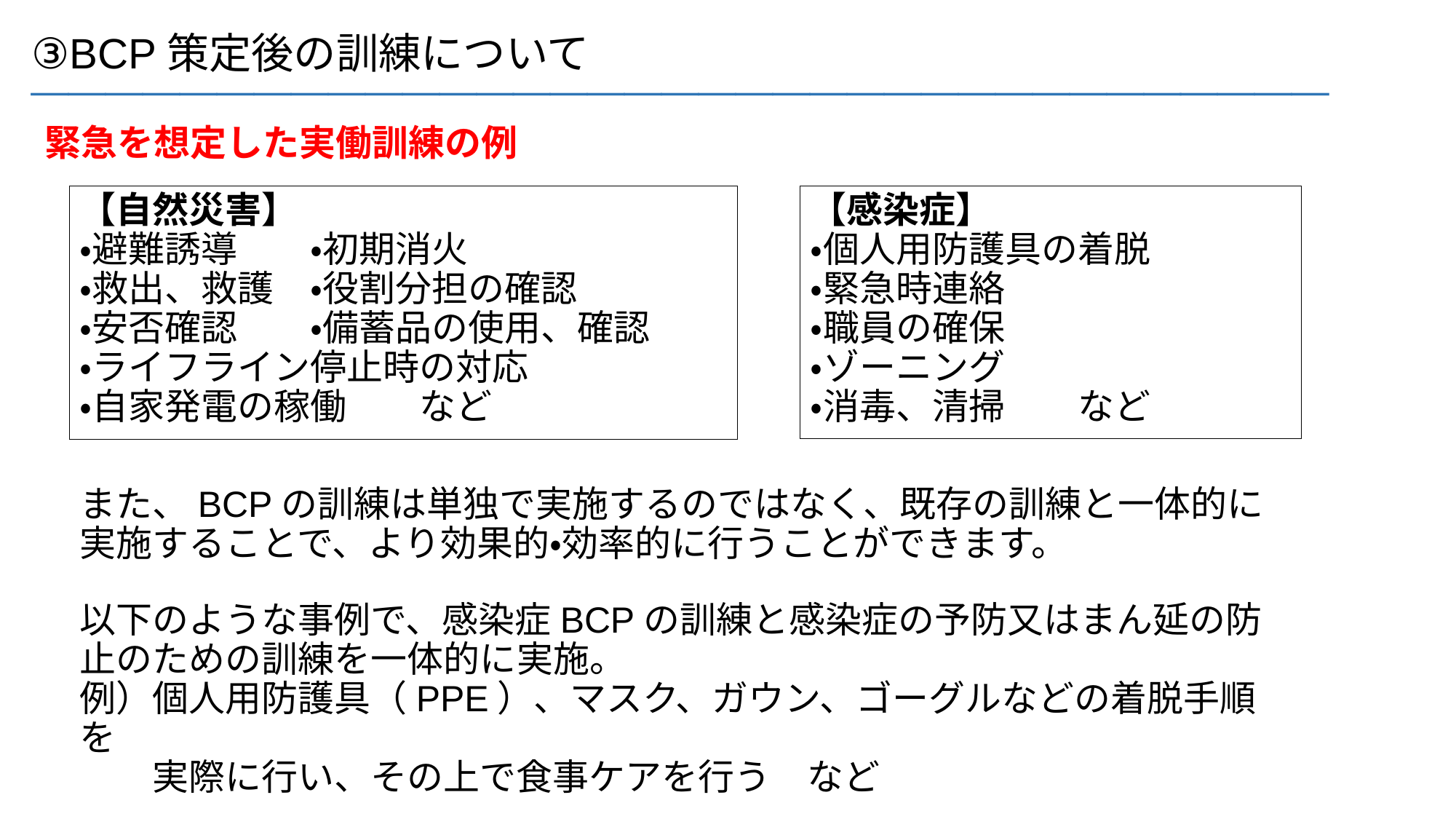

___________________________________
③BCP策定後の訓練について
緊急を想定した実働訓練の例
【感染症】
・個人用防護具の着脱
・緊急時連絡
・職員の確保
・ゾーニング
・消毒、清掃　　など
【自然災害】
・避難誘導　　・初期消火
・救出、救護　・役割分担の確認
・安否確認　　・備蓄品の使用、確認
・ライフライン停止時の対応
・自家発電の稼働　　など
また、BCPの訓練は単独で実施するのではなく、既存の訓練と一体的に実施することで、より効果的・効率的に行うことができます。
以下のような事例で、感染症BCPの訓練と感染症の予防又はまん延の防止のための訓練を一体的に実施。
例）個人用防護具（PPE）、マスク、ガウン、ゴーグルなどの着脱手順を
　　実際に行い、その上で食事ケアを行う　など